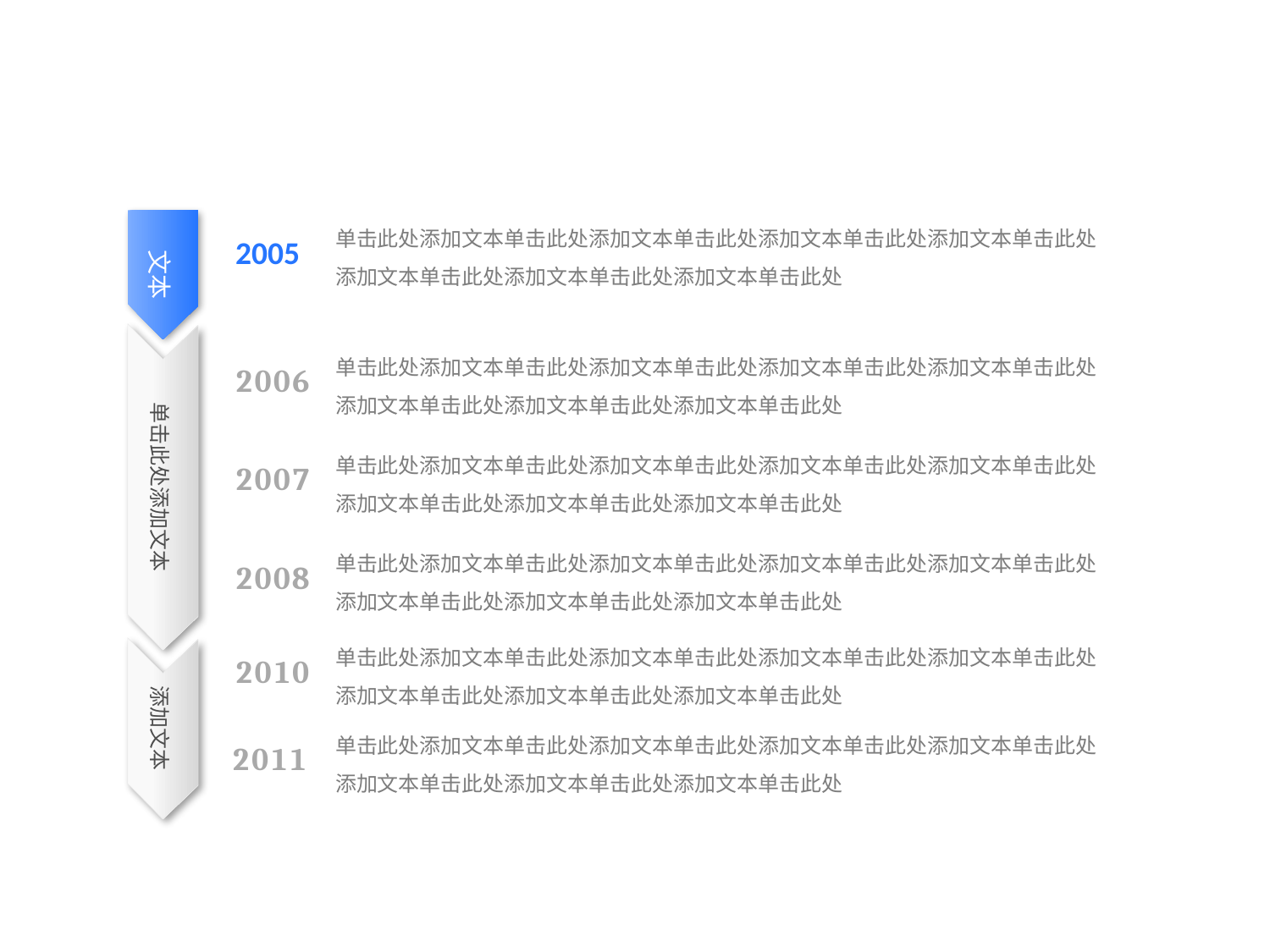

单击此处添加文本单击此处添加文本单击此处添加文本单击此处添加文本单击此处添加文本单击此处添加文本单击此处添加文本单击此处
文本
2005
单击此处添加文本
单击此处添加文本单击此处添加文本单击此处添加文本单击此处添加文本单击此处添加文本单击此处添加文本单击此处添加文本单击此处
2006
单击此处添加文本单击此处添加文本单击此处添加文本单击此处添加文本单击此处添加文本单击此处添加文本单击此处添加文本单击此处
2007
单击此处添加文本单击此处添加文本单击此处添加文本单击此处添加文本单击此处添加文本单击此处添加文本单击此处添加文本单击此处
2008
单击此处添加文本单击此处添加文本单击此处添加文本单击此处添加文本单击此处添加文本单击此处添加文本单击此处添加文本单击此处
添加文本
2010
单击此处添加文本单击此处添加文本单击此处添加文本单击此处添加文本单击此处添加文本单击此处添加文本单击此处添加文本单击此处
2011